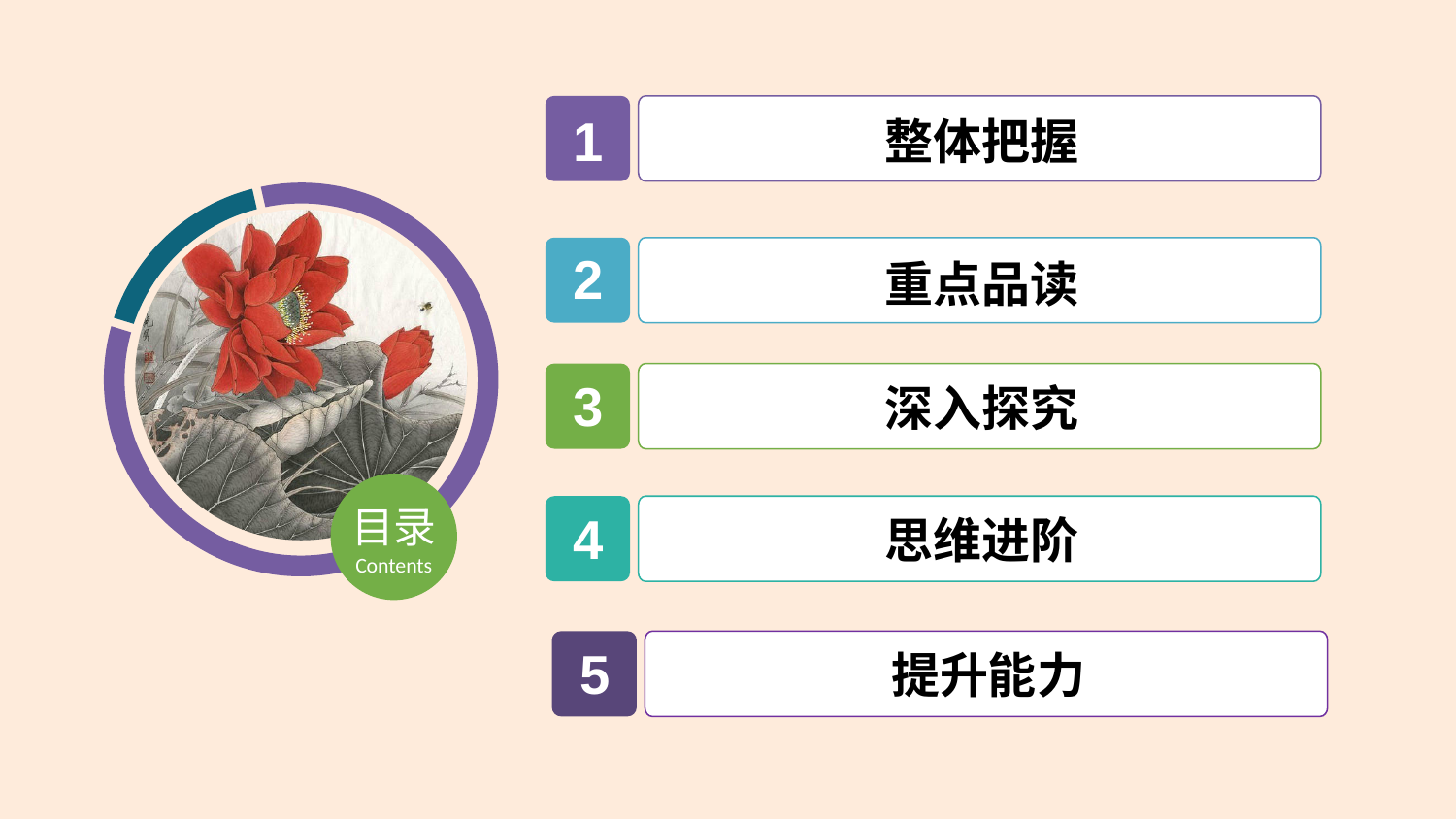

1
整体把握

2
重点品读

3
深入探究

目录

4
思维进阶
Contents

5
提升能力